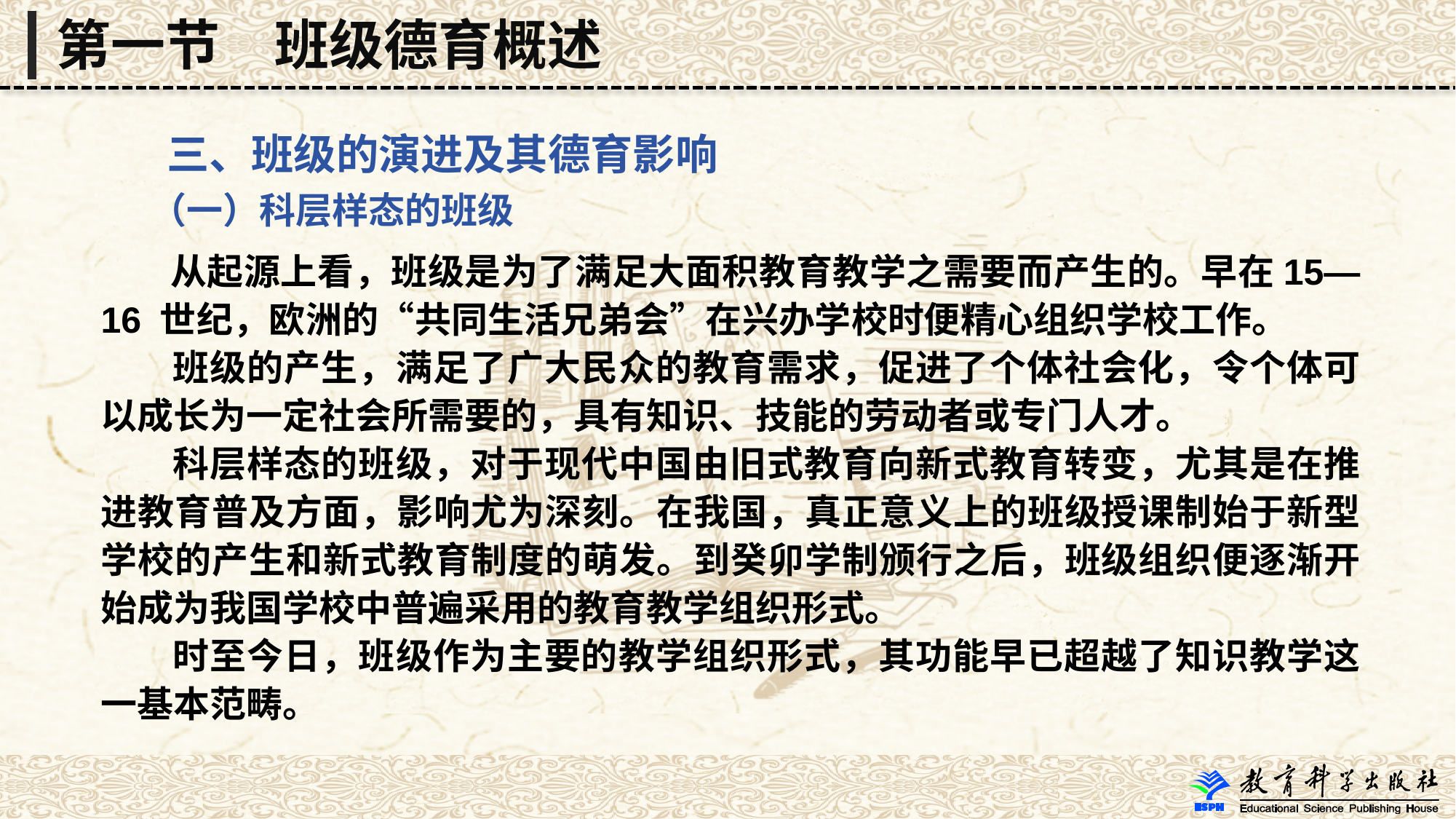

第一节　班级德育概述
       三、班级的演进及其德育影响
     （一）科层样态的班级

       从起源上看，班级是为了满足大面积教育教学之需要而产生的。早在15—16 世纪，欧洲的“共同生活兄弟会”在兴办学校时便精心组织学校工作。
       班级的产生，满足了广大民众的教育需求，促进了个体社会化，令个体可以成长为一定社会所需要的，具有知识、技能的劳动者或专门人才。
       科层样态的班级，对于现代中国由旧式教育向新式教育转变，尤其是在推进教育普及方面，影响尤为深刻。在我国，真正意义上的班级授课制始于新型学校的产生和新式教育制度的萌发。到癸卯学制颁行之后，班级组织便逐渐开始成为我国学校中普遍采用的教育教学组织形式。
       时至今日，班级作为主要的教学组织形式，其功能早已超越了知识教学这一基本范畴。